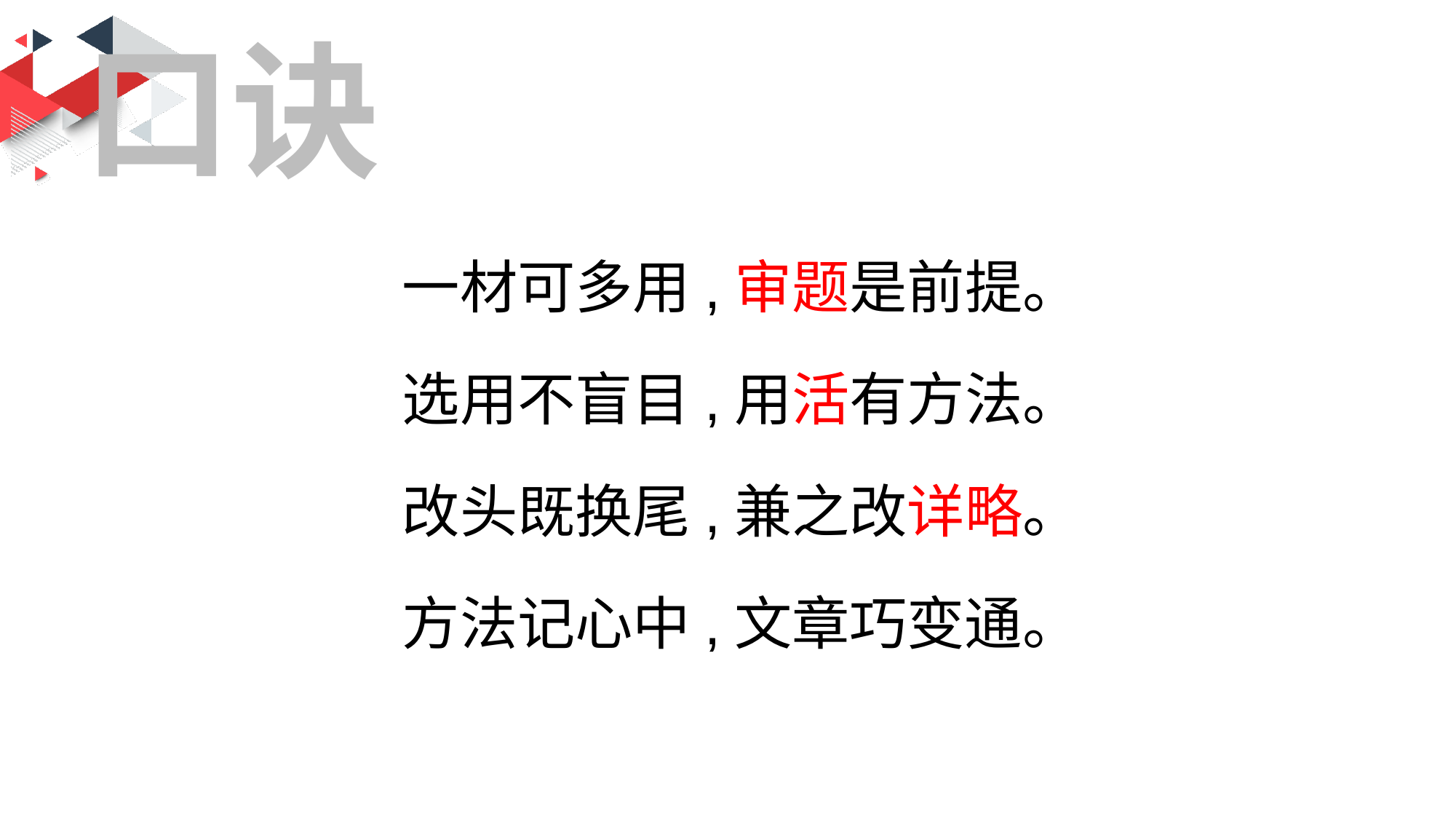

# 口诀
一材可多用,审题是前提。
选用不盲目,用活有方法。
改头既换尾,兼之改详略。
方法记心中,文章巧变通。